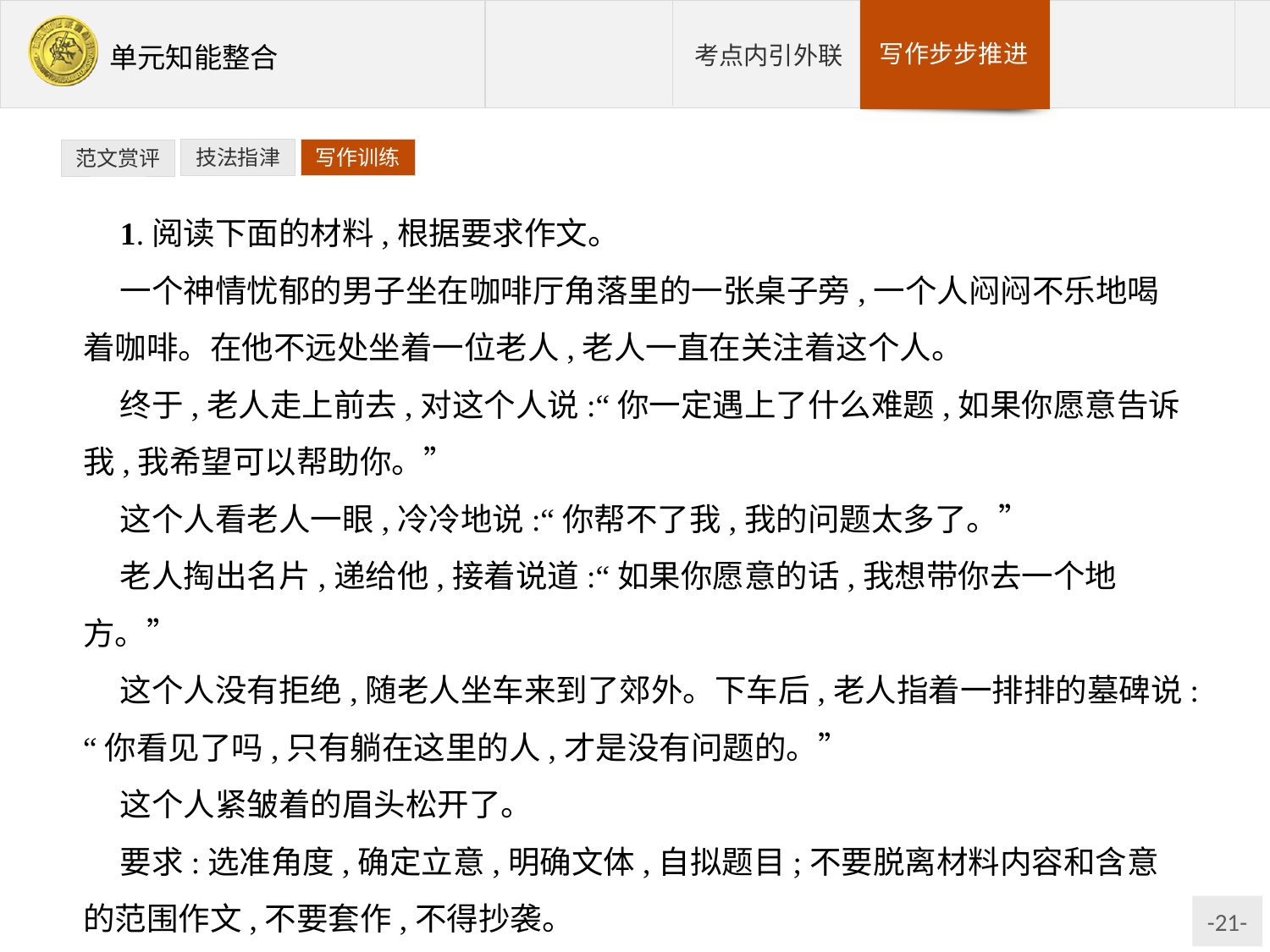

技法指津
写作训练
范文赏评
1.阅读下面的材料,根据要求作文。
一个神情忧郁的男子坐在咖啡厅角落里的一张桌子旁,一个人闷闷不乐地喝着咖啡。在他不远处坐着一位老人,老人一直在关注着这个人。
终于,老人走上前去,对这个人说:“你一定遇上了什么难题,如果你愿意告诉我,我希望可以帮助你。”
这个人看老人一眼,冷冷地说:“你帮不了我,我的问题太多了。”
老人掏出名片,递给他,接着说道:“如果你愿意的话,我想带你去一个地方。”
这个人没有拒绝,随老人坐车来到了郊外。下车后,老人指着一排排的墓碑说:“你看见了吗,只有躺在这里的人,才是没有问题的。”
这个人紧皱着的眉头松开了。
要求:选准角度,确定立意,明确文体,自拟题目;不要脱离材料内容和含意的范围作文,不要套作,不得抄袭。